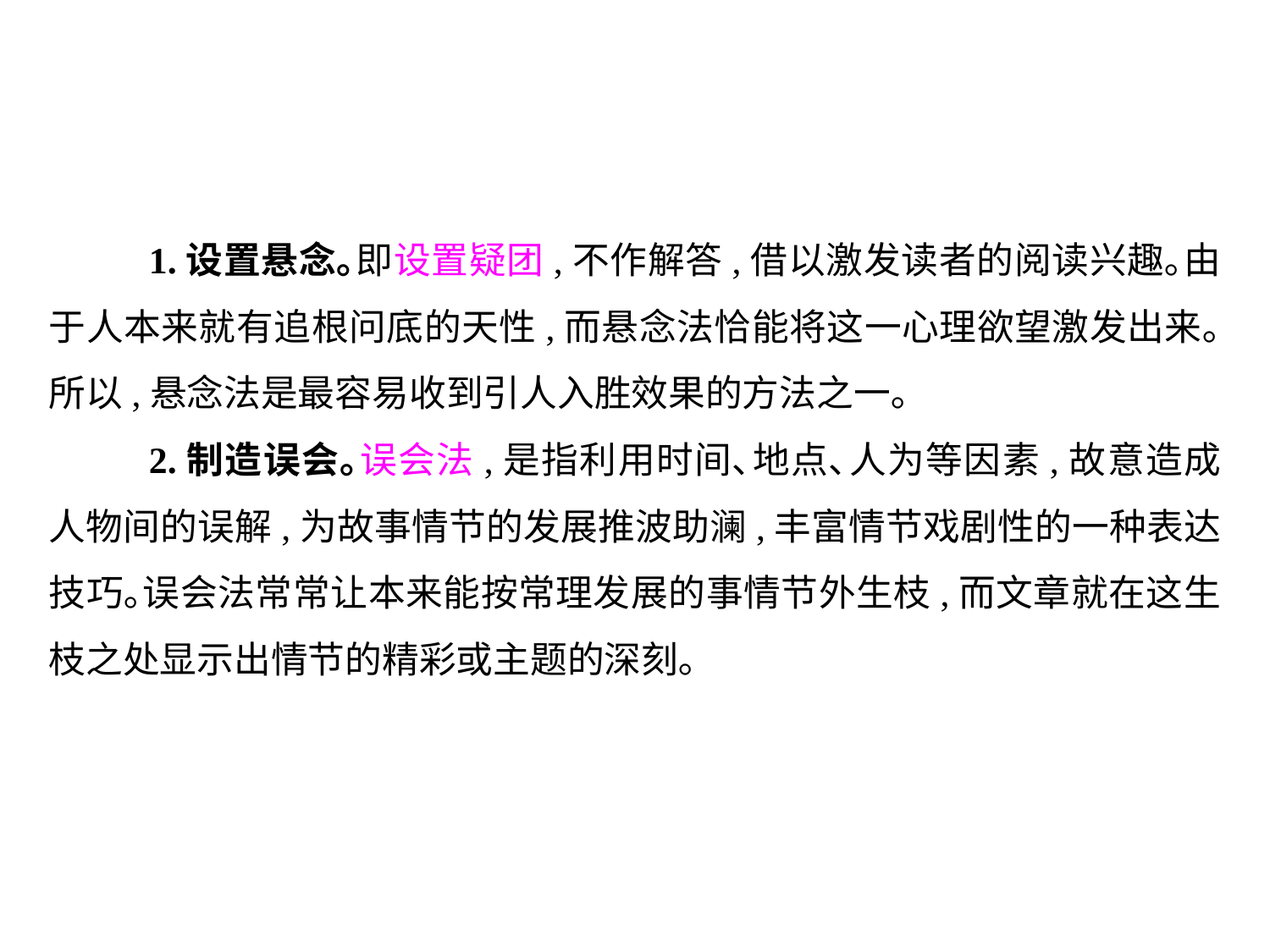

1.设置悬念｡即设置疑团,不作解答,借以激发读者的阅读兴趣｡由于人本来就有追根问底的天性,而悬念法恰能将这一心理欲望激发出来｡所以,悬念法是最容易收到引人入胜效果的方法之一｡
2.制造误会｡误会法,是指利用时间､地点､人为等因素,故意造成人物间的误解,为故事情节的发展推波助澜,丰富情节戏剧性的一种表达技巧｡误会法常常让本来能按常理发展的事情节外生枝,而文章就在这生枝之处显示出情节的精彩或主题的深刻｡